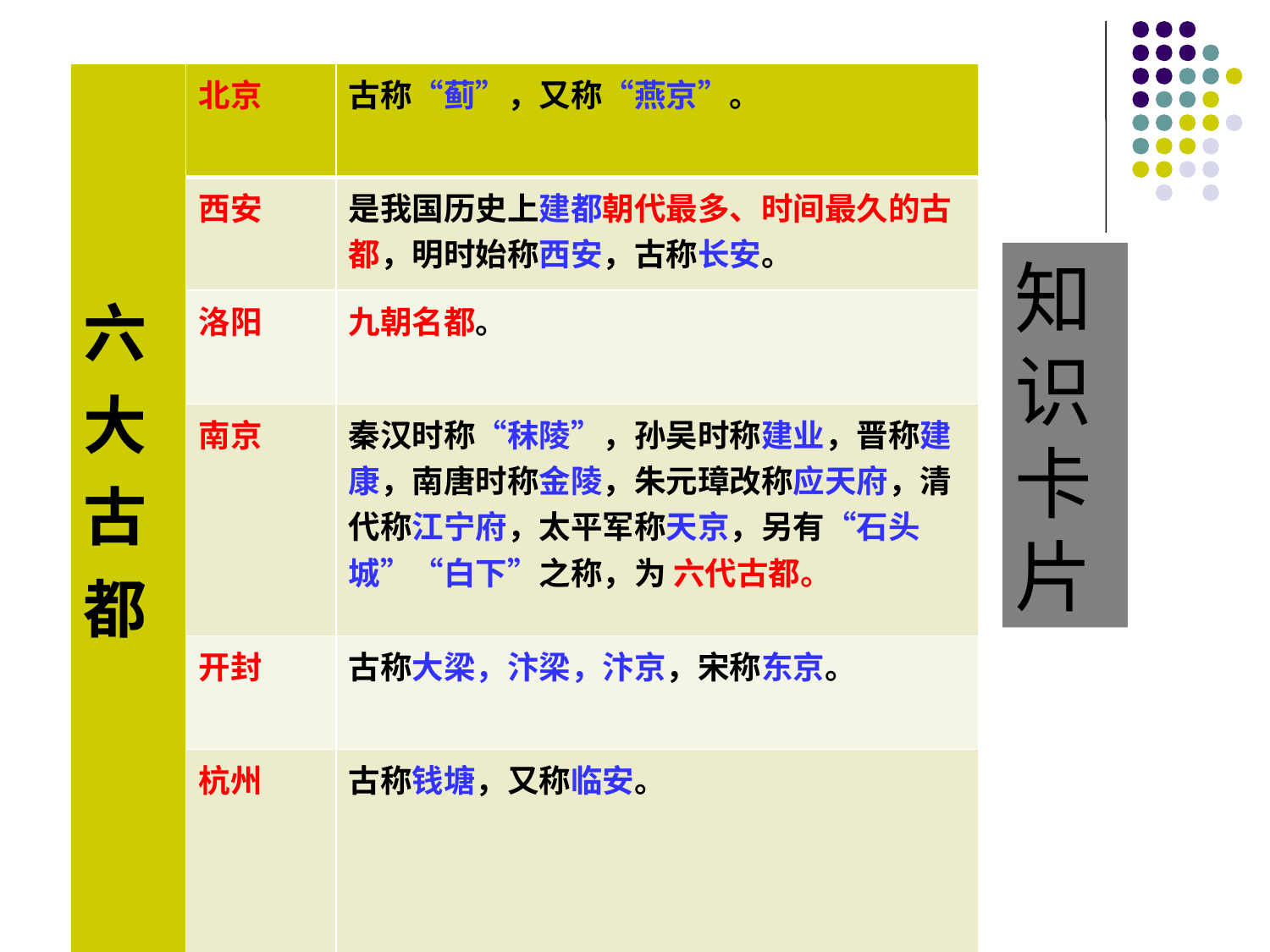

| 六 大 古 都 | 北京 | 古称“蓟”，又称“燕京”。 |
| --- | --- | --- |
|  | 西安 | 是我国历史上建都朝代最多、时间最久的古都，明时始称西安，古称长安。 |
|  | 洛阳 | 九朝名都。 |
|  | 南京 | 秦汉时称“秣陵”，孙吴时称建业，晋称建康，南唐时称金陵，朱元璋改称应天府，清代称江宁府，太平军称天京，另有“石头城”“白下”之称，为 六代古都。 |
|  | 开封 | 古称大梁，汴梁，汴京，宋称东京。 |
|  | 杭州 | 古称钱塘，又称临安。 |
知
识
卡
片